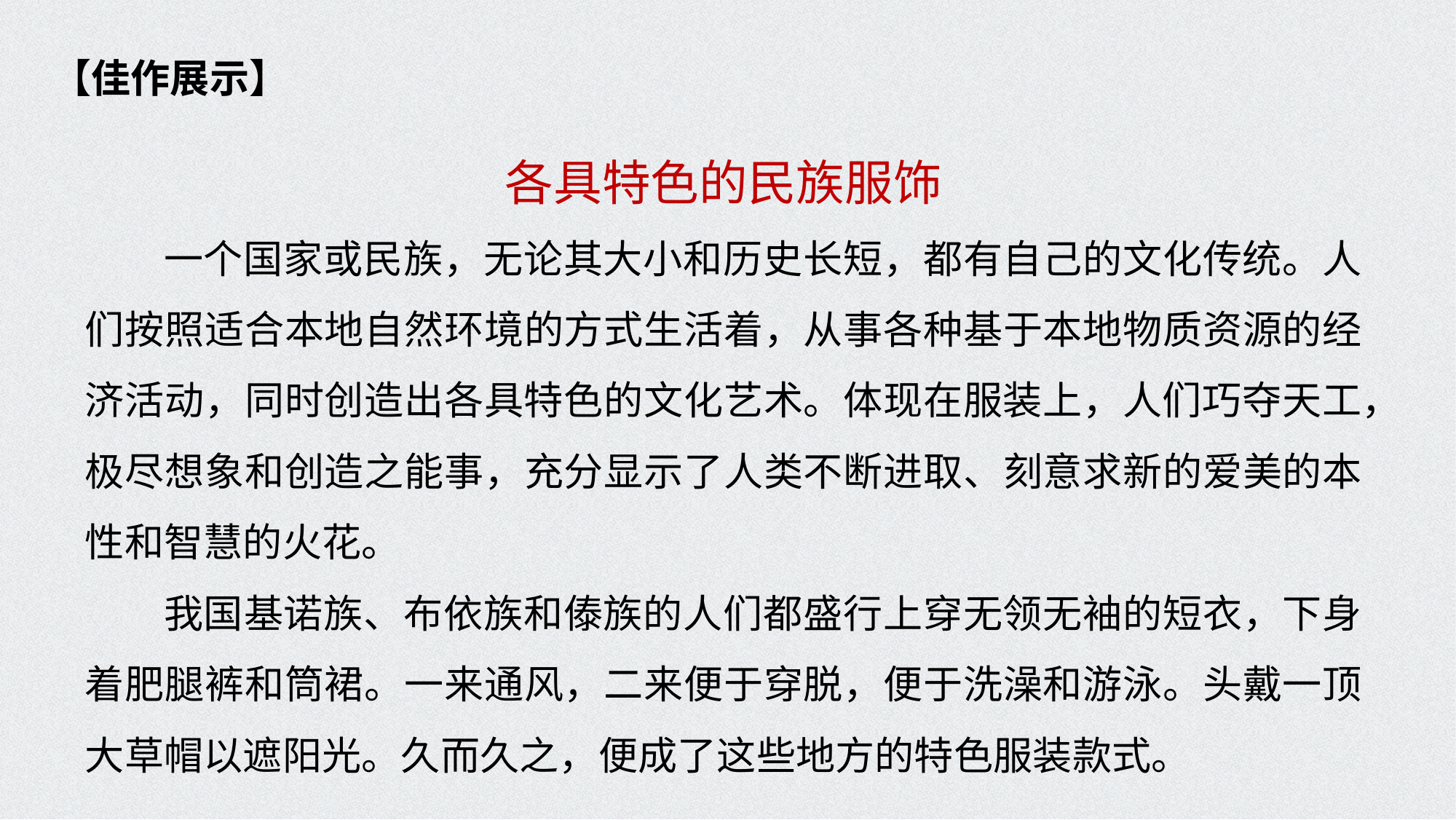

【佳作展示】
各具特色的民族服饰
一个国家或民族，无论其大小和历史长短，都有自己的文化传统。人们按照适合本地自然环境的方式生活着，从事各种基于本地物质资源的经济活动，同时创造出各具特色的文化艺术。体现在服装上，人们巧夺天工，极尽想象和创造之能事，充分显示了人类不断进取、刻意求新的爱美的本性和智慧的火花。
我国基诺族、布依族和傣族的人们都盛行上穿无领无袖的短衣，下身着肥腿裤和筒裙。一来通风，二来便于穿脱，便于洗澡和游泳。头戴一顶大草帽以遮阳光。久而久之，便成了这些地方的特色服装款式。